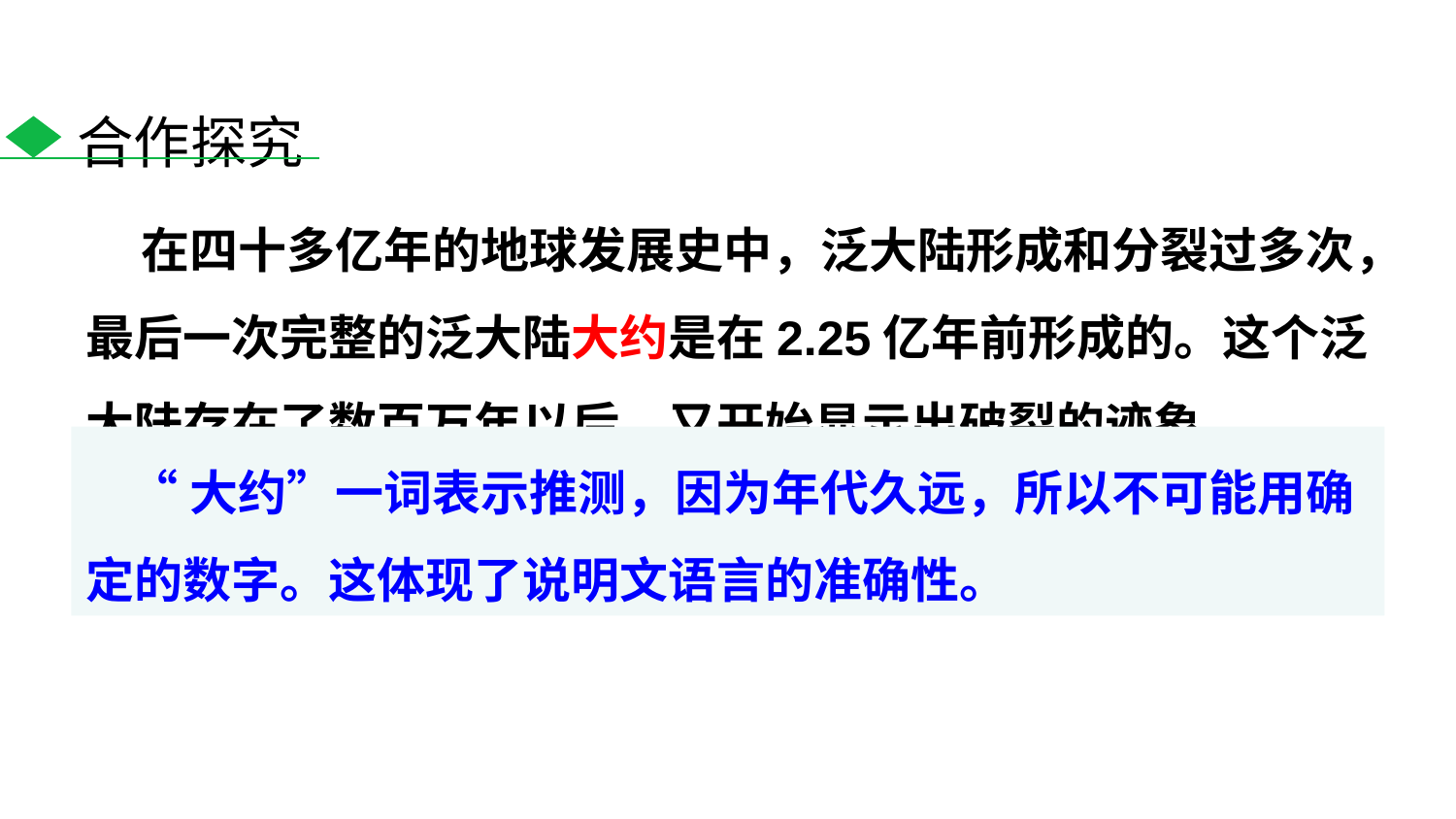

合作探究

    在四十多亿年的地球发展史中，泛大陆形成和分裂过多次，最后一次完整的泛大陆大约是在2.25亿年前形成的。这个泛大陆存在了数百万年以后，又开始显示出破裂的迹象。
    “大约”一词表示推测，因为年代久远，所以不可能用确定的数字。这体现了说明文语言的准确性。